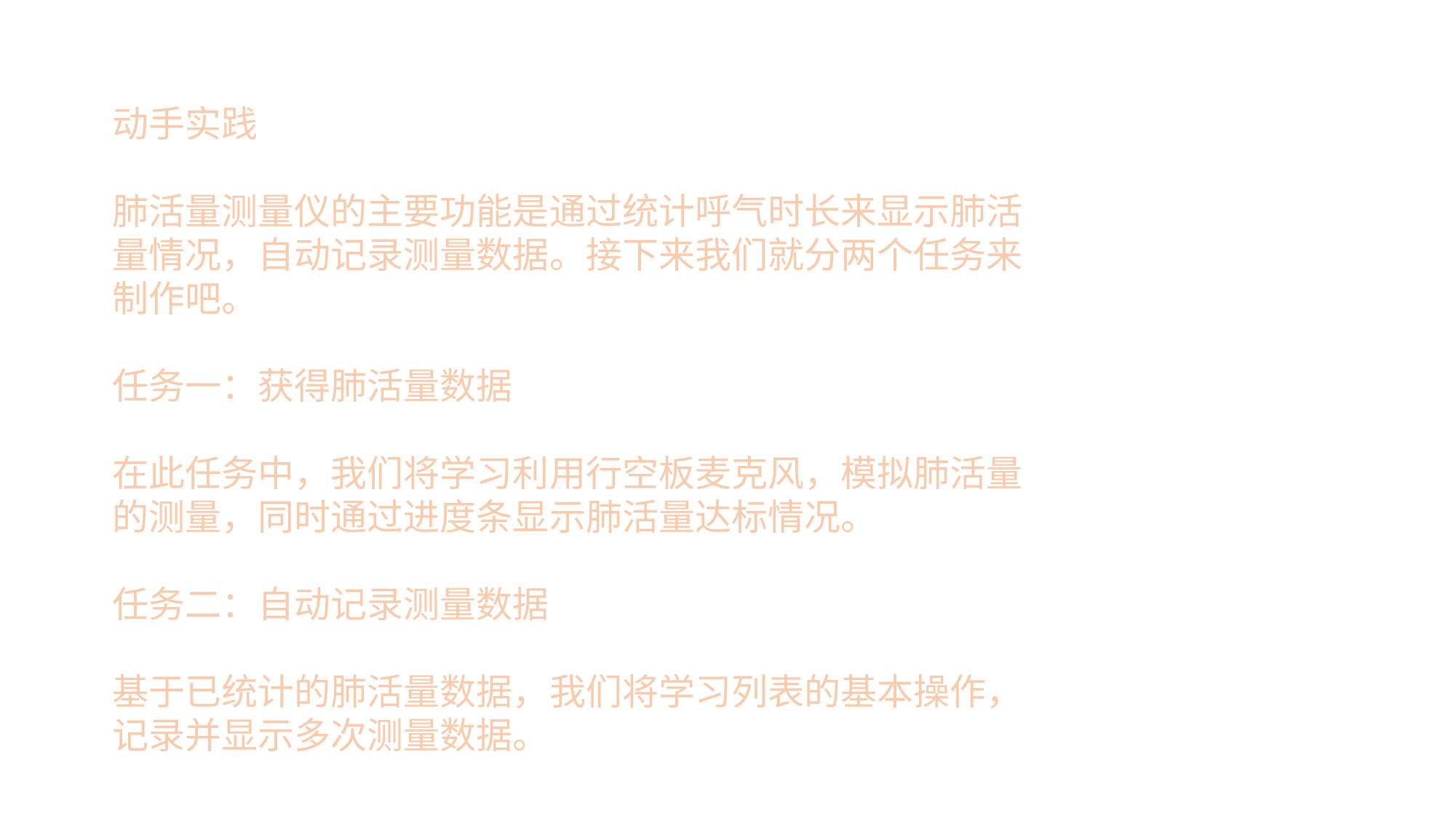

动手实践

肺活量测量仪的主要功能是通过统计呼气时长来显示肺活量情况，自动记录测量数据。接下来我们就分两个任务来制作吧。

任务一：获得肺活量数据

在此任务中，我们将学习利用行空板麦克风，模拟肺活量的测量，同时通过进度条显示肺活量达标情况。

任务二：自动记录测量数据

基于已统计的肺活量数据，我们将学习列表的基本操作，记录并显示多次测量数据。